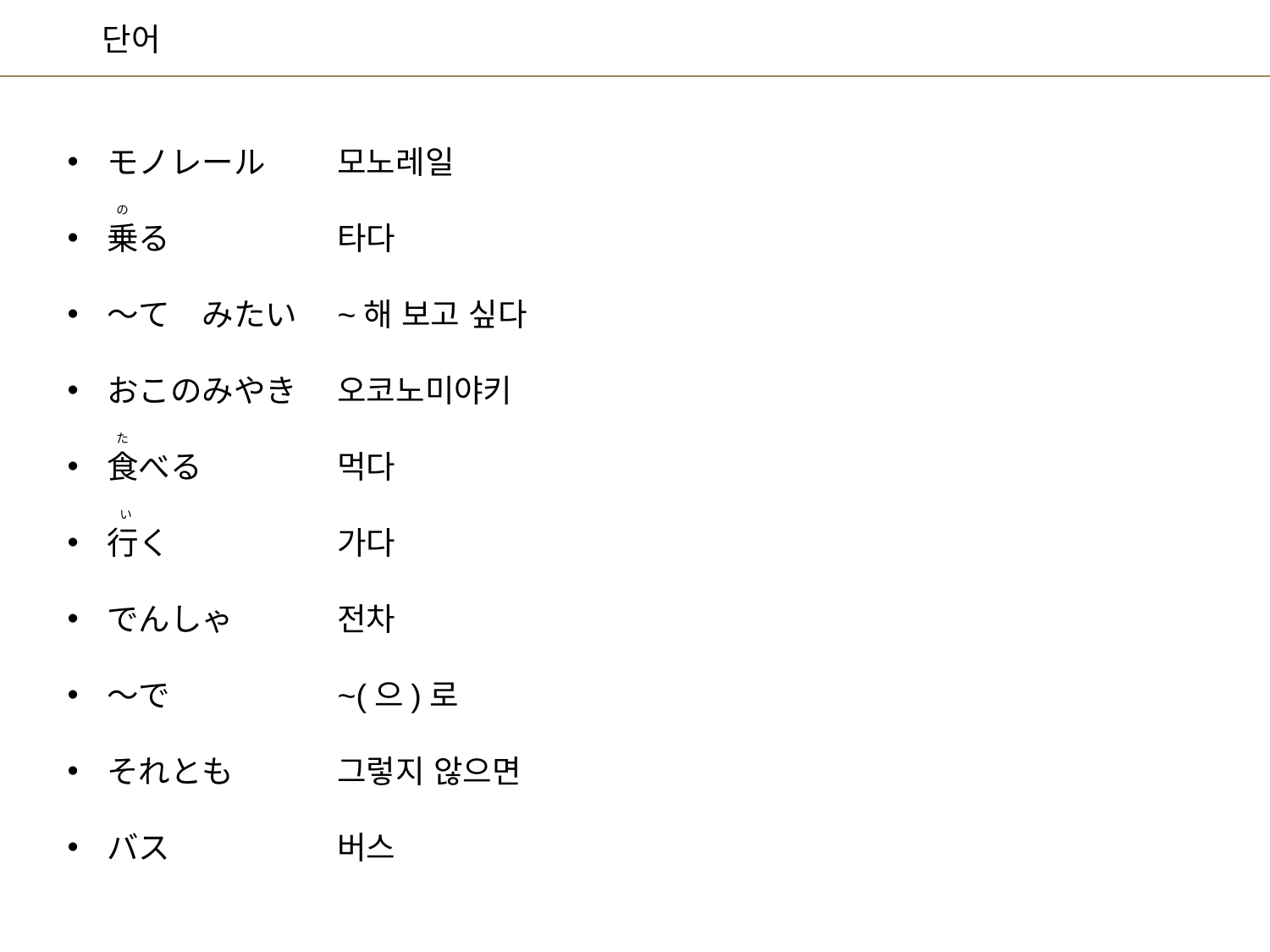

모노레일

타다

~해 보고 싶다

오코노미야키

먹다

가다

전차

~(으)로

그렇지 않으면

버스
モノレール

乗る

～て　みたい

おこのみやき

食べる

行く

でんしゃ

～で

それとも

バス
の
た
い